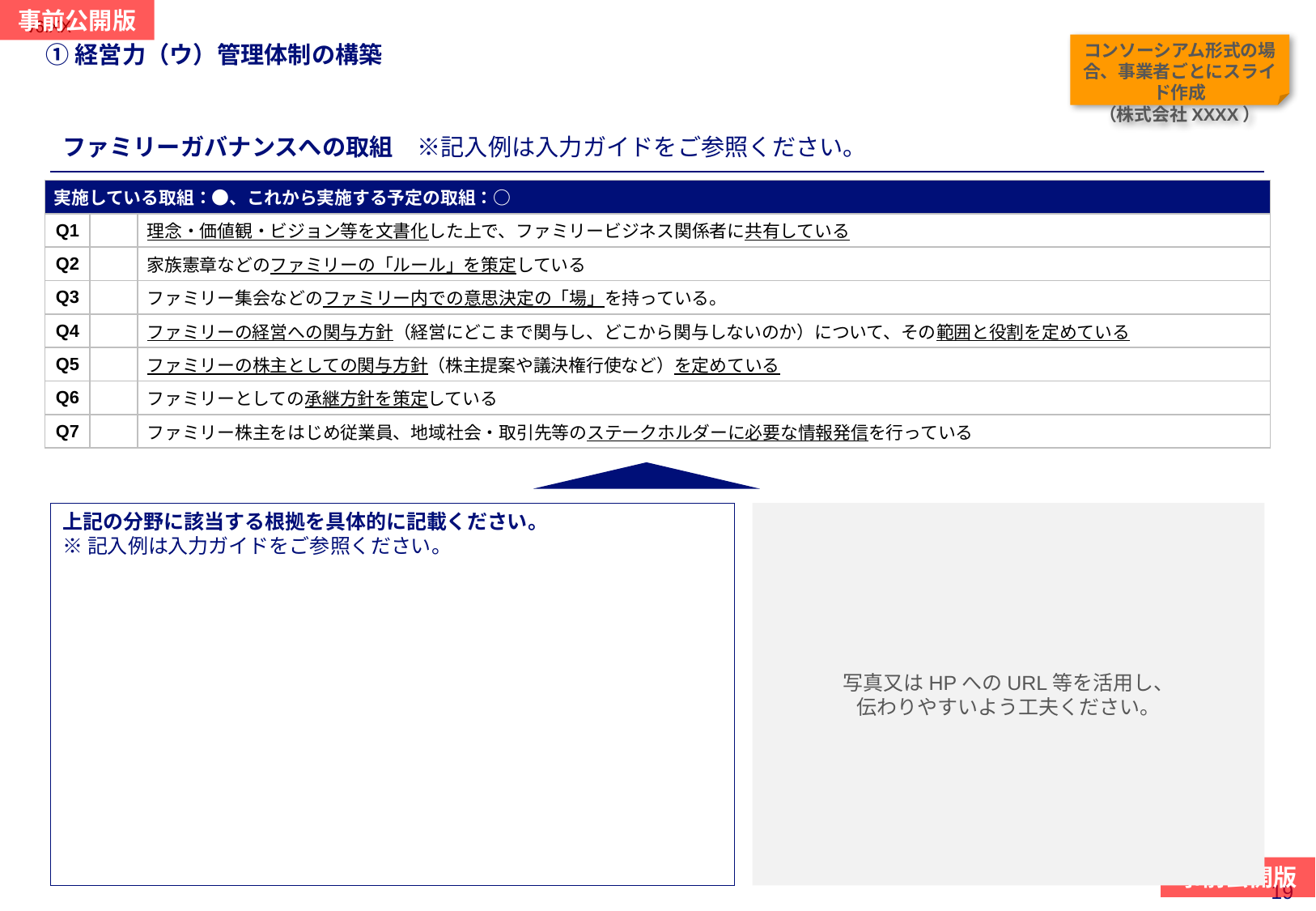

当スライドは作成任意
（「ファミリーガバナンスへの取組状況に関する自己申告書（様式８）」を提出する事業者であって、ファミリーガバナンスへの具体的な取組事例の提出による追加の加点措置を希望する事業者が対象）

#
①経営力（ウ）管理体制の構築
コンソーシアム形式の場合、事業者ごとにスライド作成
（株式会社XXXX）
ファミリーガバナンスへの取組　※記入例は入力ガイドをご参照ください。
| 実施している取組：●、これから実施する予定の取組：○ |  |  |
| --- | --- | --- |
| Q1 |  | 理念・価値観・ビジョン等を文書化した上で、ファミリービジネス関係者に共有している |
| Q2 |  | 家族憲章などのファミリーの「ルール」を策定している |
| Q3 |  | ファミリー集会などのファミリー内での意思決定の「場」を持っている。 |
| Q4 |  | ファミリーの経営への関与方針（経営にどこまで関与し、どこから関与しないのか）について、その範囲と役割を定めている |
| Q5 |  | ファミリーの株主としての関与方針（株主提案や議決権行使など）を定めている |
| Q6 |  | ファミリーとしての承継方針を策定している |
| Q7 |  | ファミリー株主をはじめ従業員、地域社会・取引先等のステークホルダーに必要な情報発信を行っている |

写真又はHPへのURL等を活用し、
伝わりやすいよう工夫ください。
上記の分野に該当する根拠を具体的に記載ください。
※記入例は入力ガイドをご参照ください。